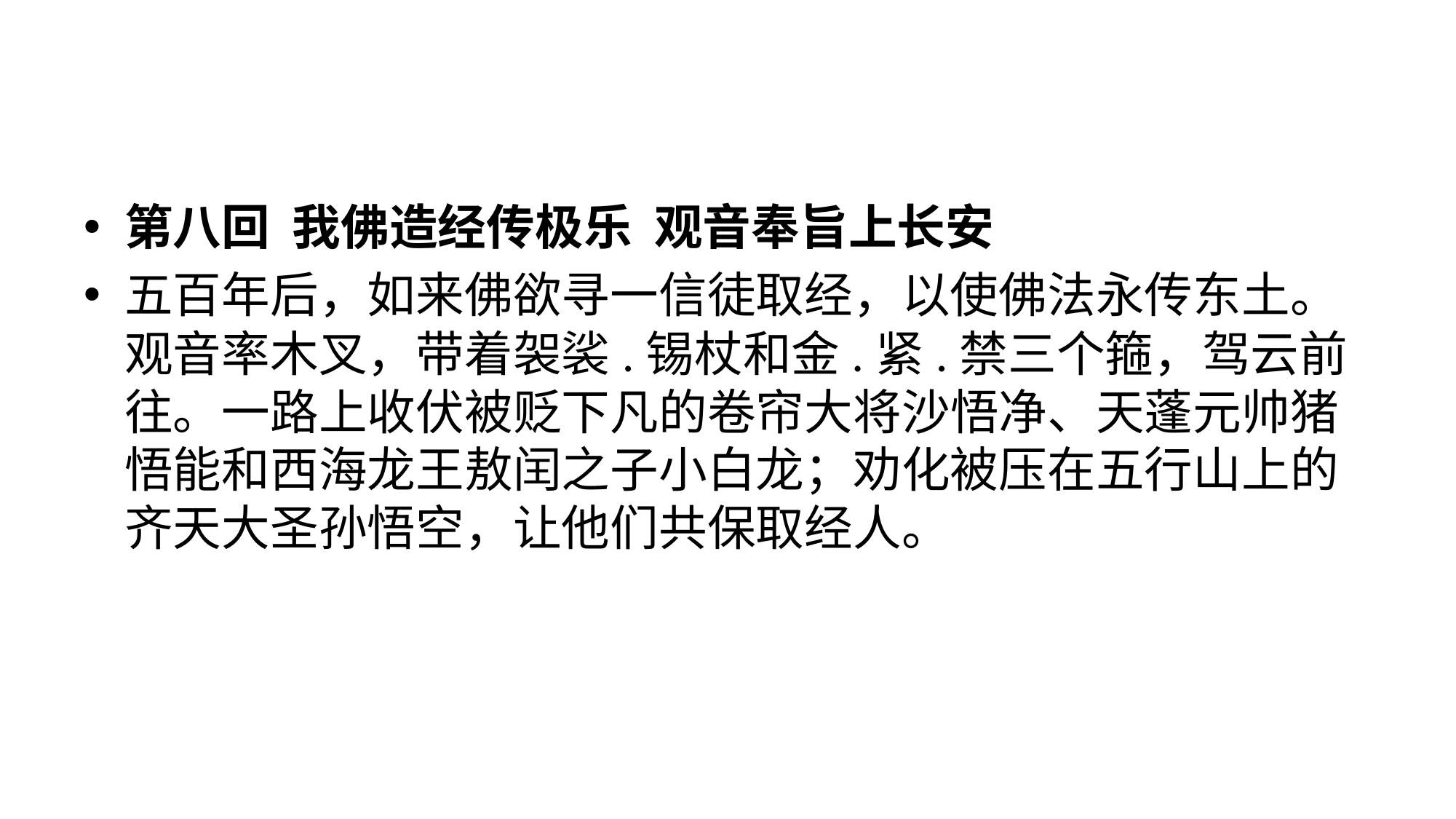

#
第八回  我佛造经传极乐  观音奉旨上长安
五百年后，如来佛欲寻一信徒取经，以使佛法永传东土。观音率木叉，带着袈裟.锡杖和金.紧.禁三个箍，驾云前往。一路上收伏被贬下凡的卷帘大将沙悟净、天蓬元帅猪悟能和西海龙王敖闰之子小白龙；劝化被压在五行山上的齐天大圣孙悟空，让他们共保取经人。